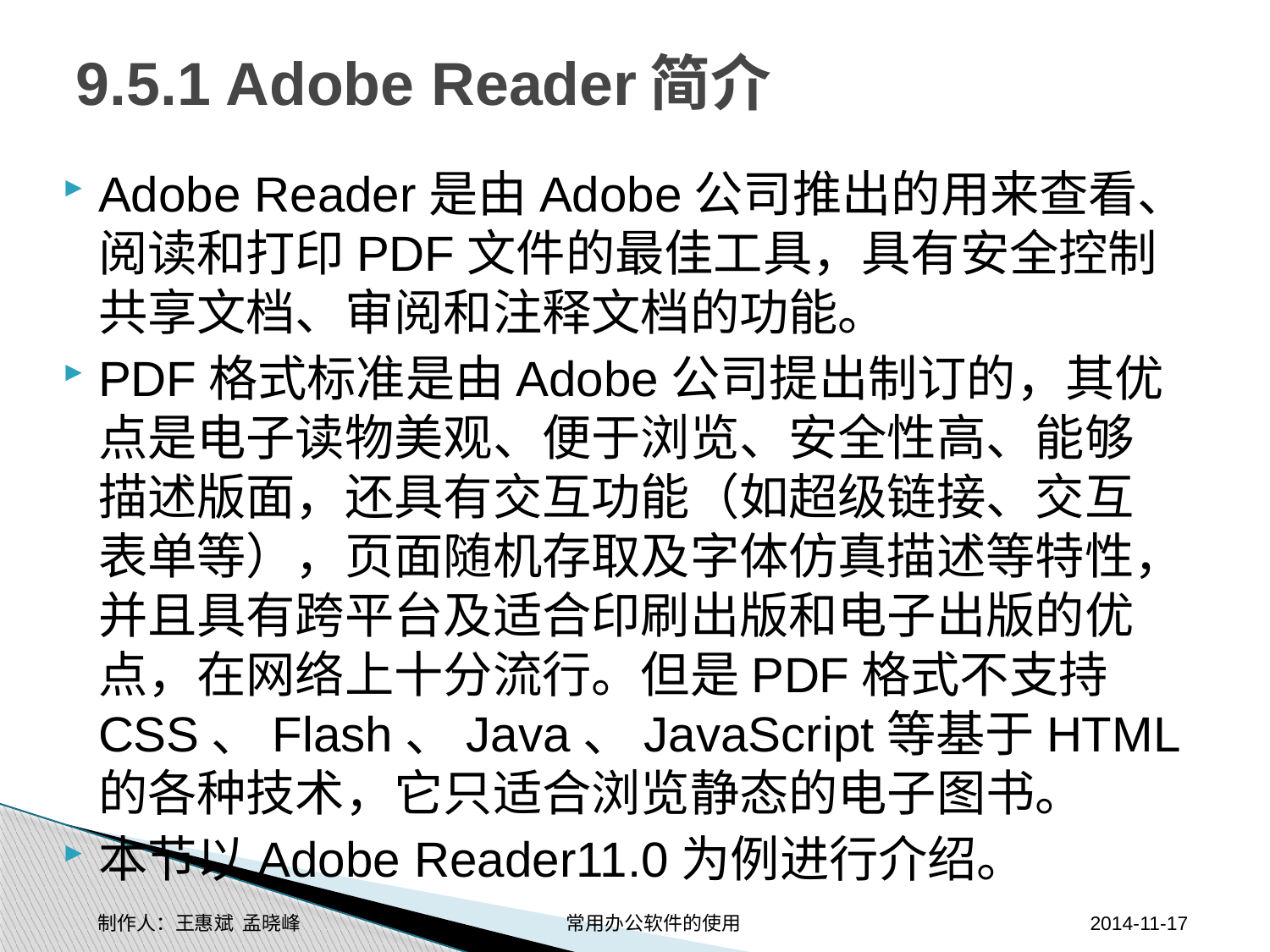

# 9.5.1 Adobe Reader简介
Adobe Reader是由Adobe公司推出的用来查看、阅读和打印PDF文件的最佳工具，具有安全控制共享文档、审阅和注释文档的功能。
PDF格式标准是由Adobe公司提出制订的，其优点是电子读物美观、便于浏览、安全性高、能够描述版面，还具有交互功能（如超级链接、交互表单等），页面随机存取及字体仿真描述等特性，并且具有跨平台及适合印刷出版和电子出版的优点，在网络上十分流行。但是PDF格式不支持CSS、Flash、Java、JavaScript等基于HTML的各种技术，它只适合浏览静态的电子图书。
本节以Adobe Reader11.0为例进行介绍。

制作人：王惠斌  孟晓峰                                                            常用办公软件的使用
2014-11-17